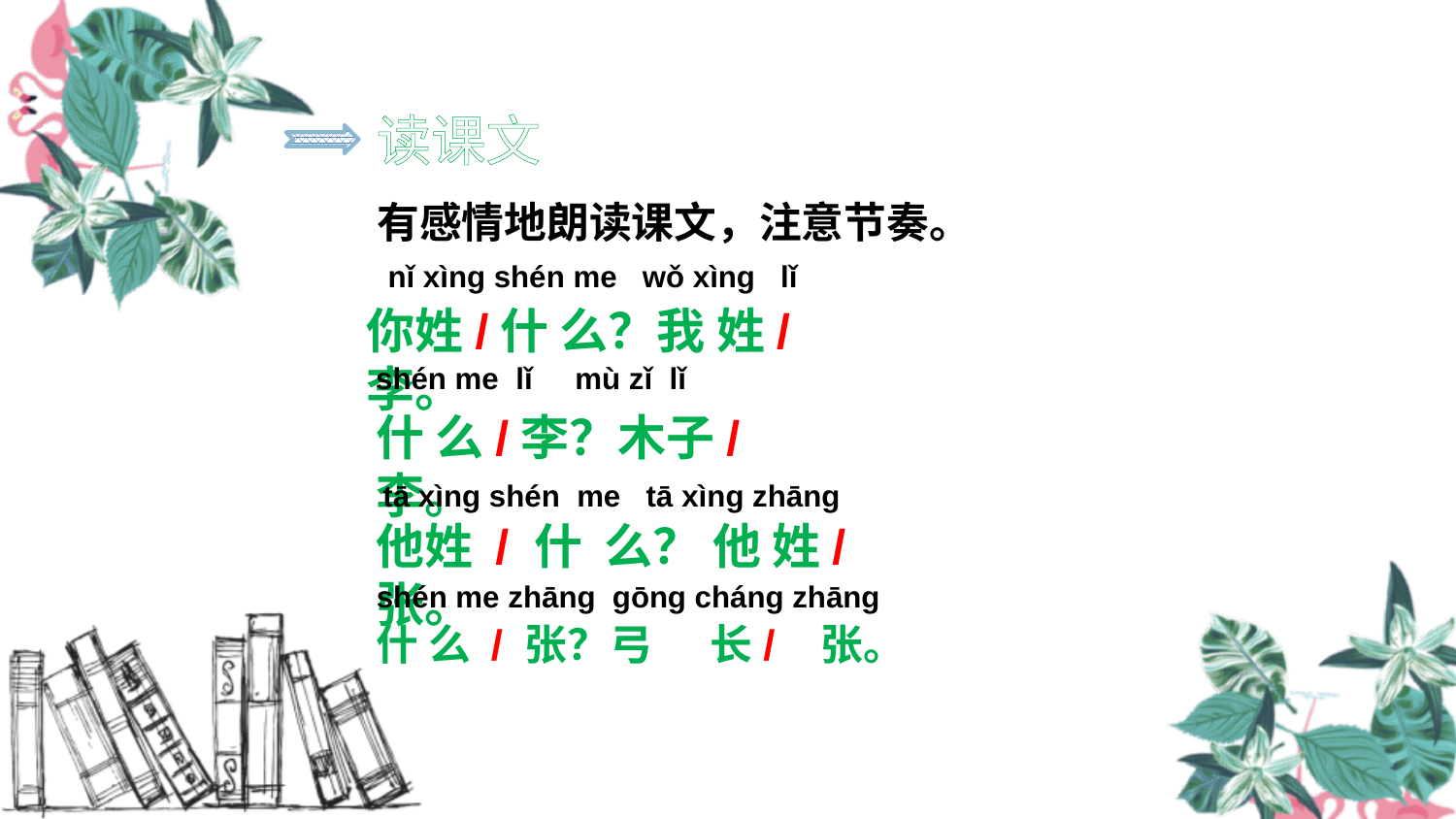

读课文

有感情地朗读课文，注意节奏。
nǐ xìng shén me   wǒ xìng   lǐ
你姓/什 么？我 姓/ 李。
shén me  lǐ     mù zǐ  lǐ
什 么/李？木子/李。
tā xìng shén  me   tā xìng zhāng
他姓 / 什  么？ 他 姓/ 张。
shén me zhāng  gōng cháng zhāng
什 么 / 张？弓      长/   张。